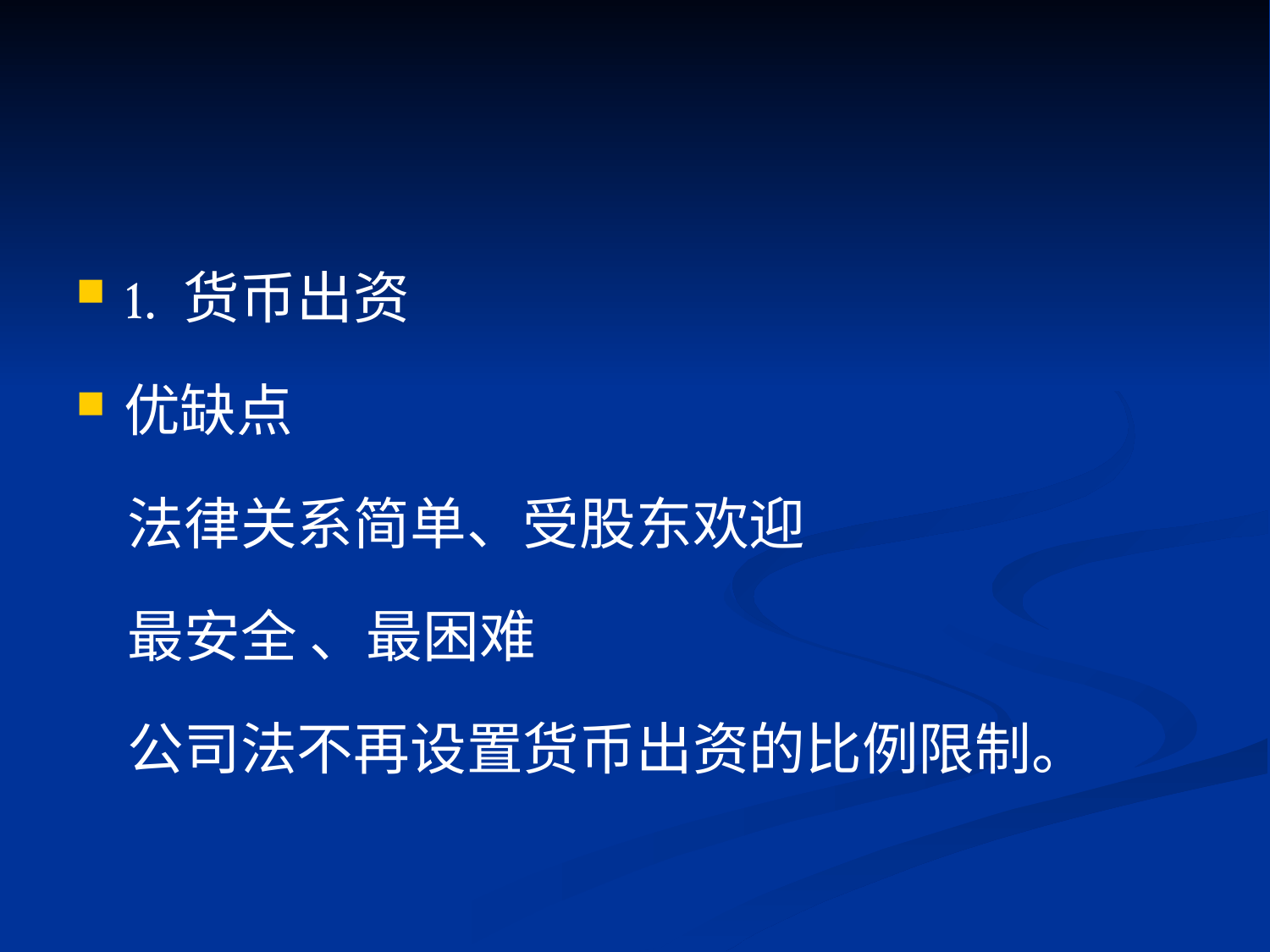

#
1. 货币出资
优缺点
   法律关系简单、受股东欢迎
   最安全 、最困难
   公司法不再设置货币出资的比例限制。